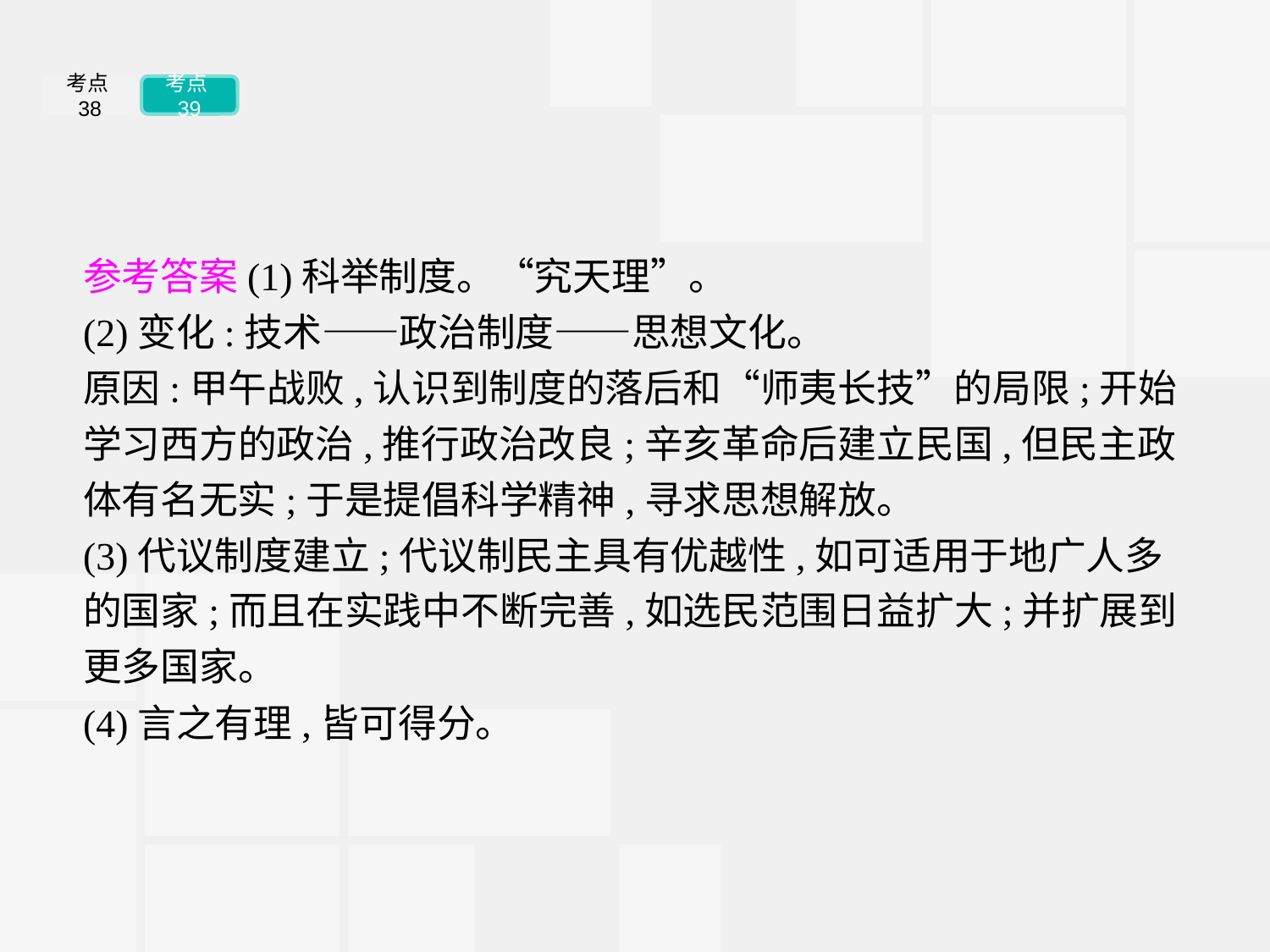

考点38
考点39
参考答案(1)科举制度。“究天理”。
(2)变化:技术——政治制度——思想文化。
原因:甲午战败,认识到制度的落后和“师夷长技”的局限;开始学习西方的政治,推行政治改良;辛亥革命后建立民国,但民主政体有名无实;于是提倡科学精神,寻求思想解放。
(3)代议制度建立;代议制民主具有优越性,如可适用于地广人多的国家;而且在实践中不断完善,如选民范围日益扩大;并扩展到更多国家。
(4)言之有理,皆可得分。